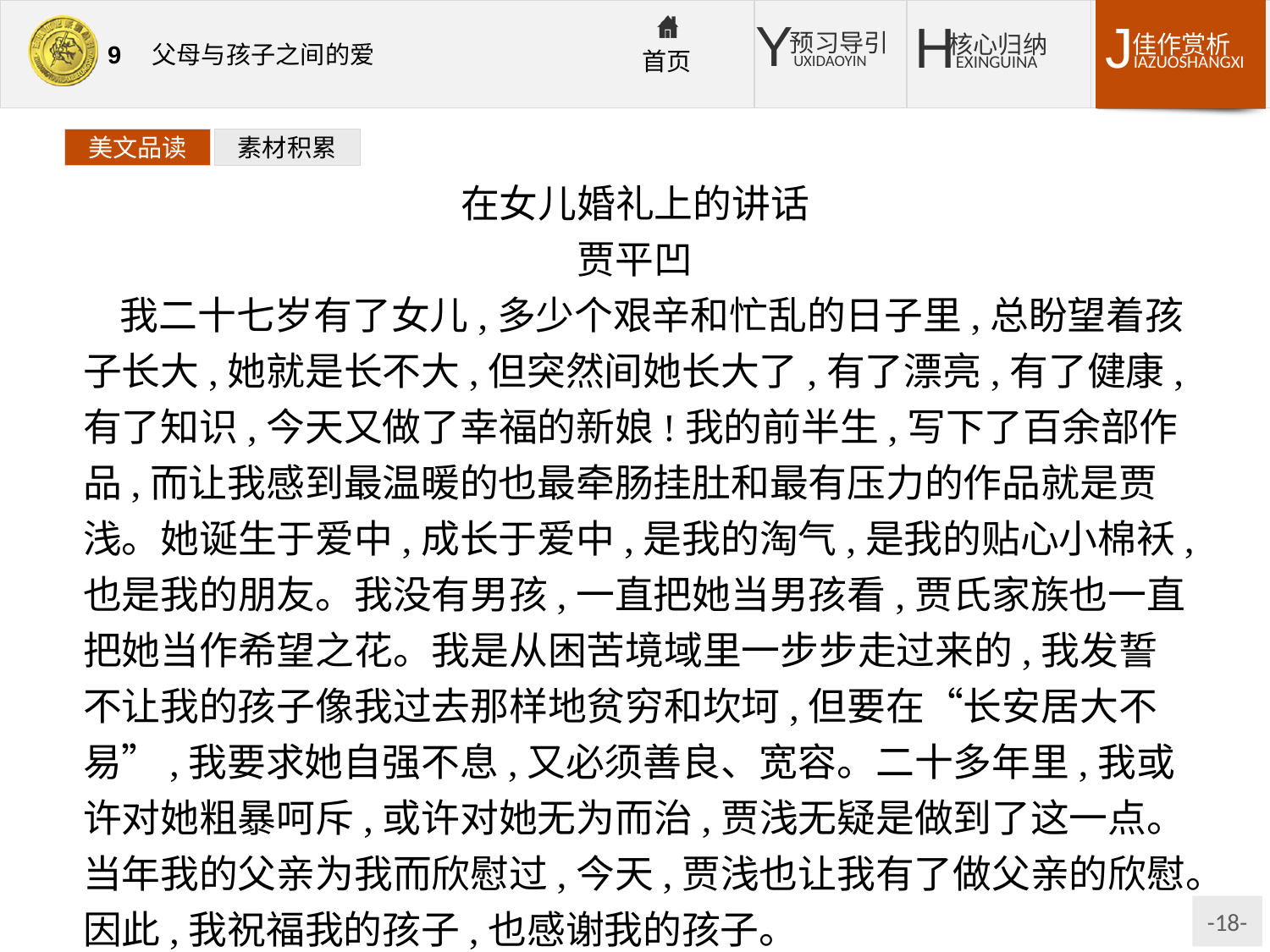

美文品读
素材积累
在女儿婚礼上的讲话
贾平凹
我二十七岁有了女儿,多少个艰辛和忙乱的日子里,总盼望着孩子长大,她就是长不大,但突然间她长大了,有了漂亮,有了健康,有了知识,今天又做了幸福的新娘!我的前半生,写下了百余部作品,而让我感到最温暖的也最牵肠挂肚和最有压力的作品就是贾浅。她诞生于爱中,成长于爱中,是我的淘气,是我的贴心小棉袄,也是我的朋友。我没有男孩,一直把她当男孩看,贾氏家族也一直把她当作希望之花。我是从困苦境域里一步步走过来的,我发誓不让我的孩子像我过去那样地贫穷和坎坷,但要在“长安居大不易”,我要求她自强不息,又必须善良、宽容。二十多年里,我或许对她粗暴呵斥,或许对她无为而治,贾浅无疑是做到了这一点。当年我的父亲为我而欣慰过,今天,贾浅也让我有了做父亲的欣慰。因此,我祝福我的孩子,也感谢我的孩子。